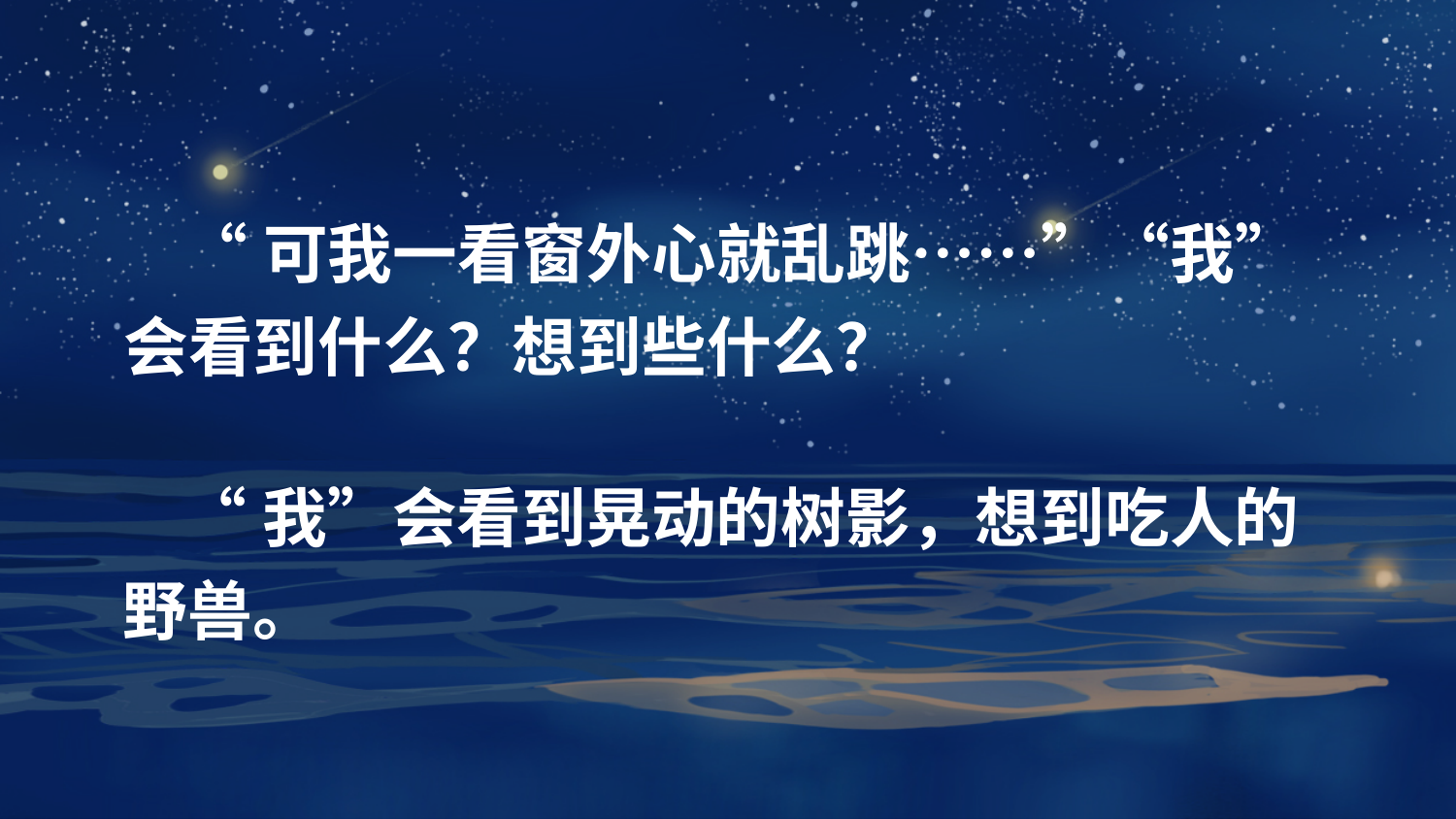

“可我一看窗外心就乱跳……”“我”会看到什么？想到些什么？
    “我”会看到晃动的树影，想到吃人的野兽。